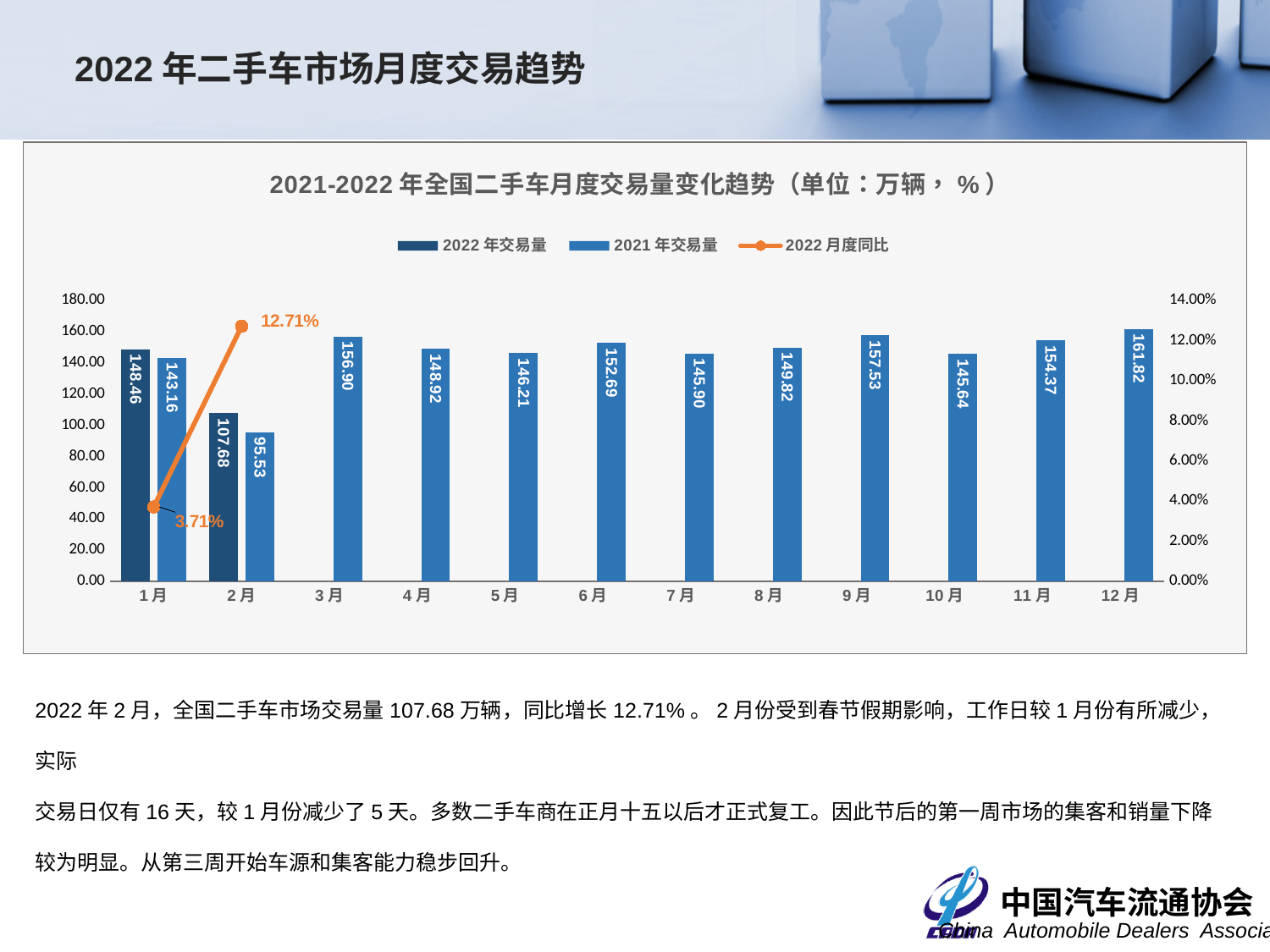

2022年二手车市场月度交易趋势

### Chart: 2021-2022年全国二手车月度交易量变化趋势（单位：万辆，%）

| Category | 2022年交易量 | 2021年交易量 | 2022月度同比 |
|---|---|---|---|
| 1月 | 148.4647 | 143.155 | 0.03709056616953646 |
| 2月 | 107.681 | 95.5339 | 0.12714962960791923 |
| 3月 | None | 156.9019 | None |
| 4月 | None | 148.9249 | None |
| 5月 | None | 146.211 | None |
| 6月 | None | 152.6938 | None |
| 7月 | None | 145.9046 | None |
| 8月 | None | 149.8238 | None |
| 9月 | None | 157.5309 | None |
| 10月 | None | 145.638 | None |
| 11月 | None | 154.3684 | None |
| 12月 | None | 161.8217 | None |
2022年2月，全国二手车市场交易量107.68万辆，同比增长12.71%。2月份受到春节假期影响，工作日较1月份有所减少，实际
交易日仅有16天，较1月份减少了5天。多数二手车商在正月十五以后才正式复工。因此节后的第一周市场的集客和销量下降较为明显。从第三周开始车源和集客能力稳步回升。